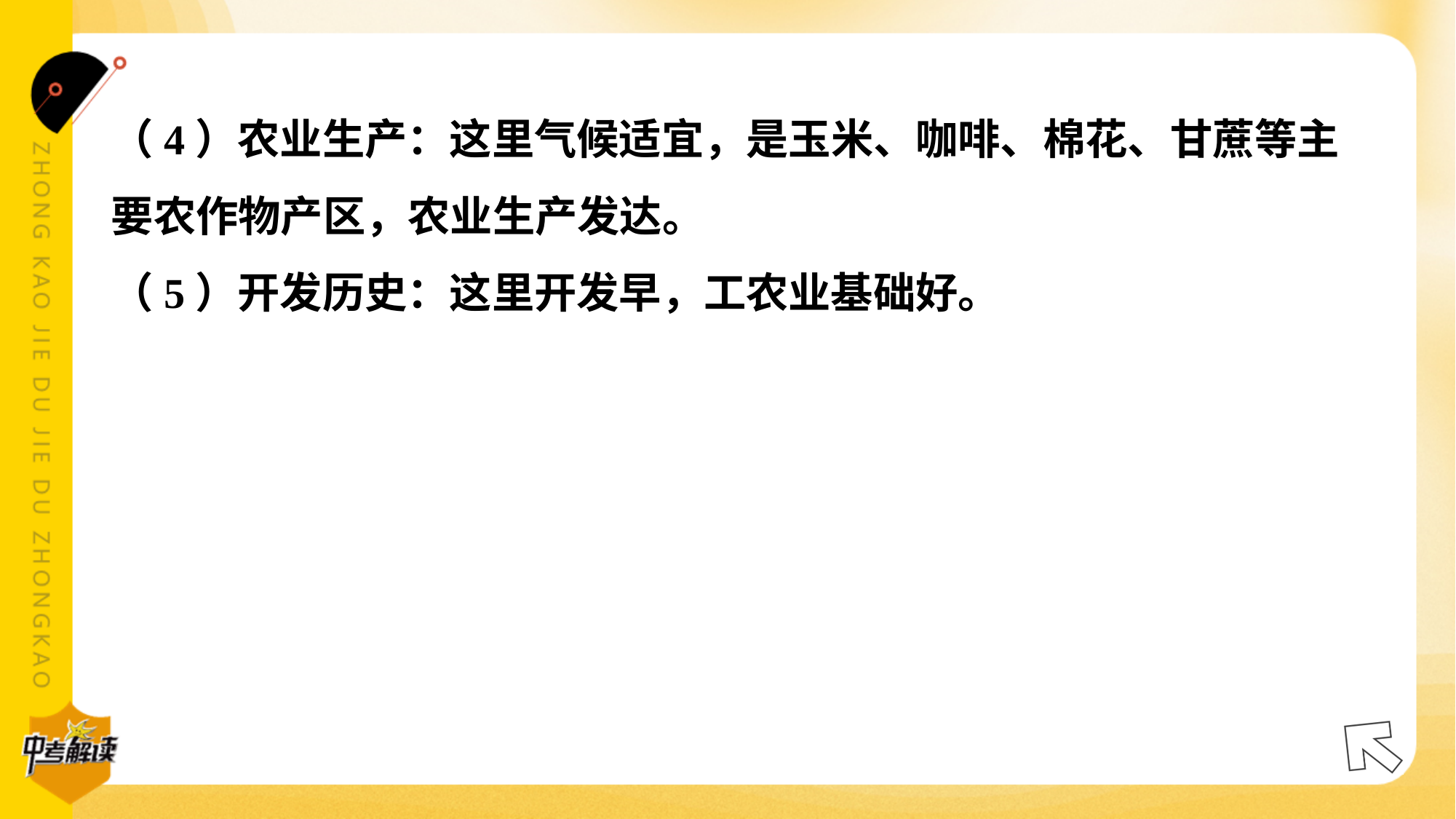

（4）农业生产：这里气候适宜，是玉米、咖啡、棉花、甘蔗等主
要农作物产区，农业生产发达。
（5）开发历史：这里开发早，工农业基础好。#3.3.1.6